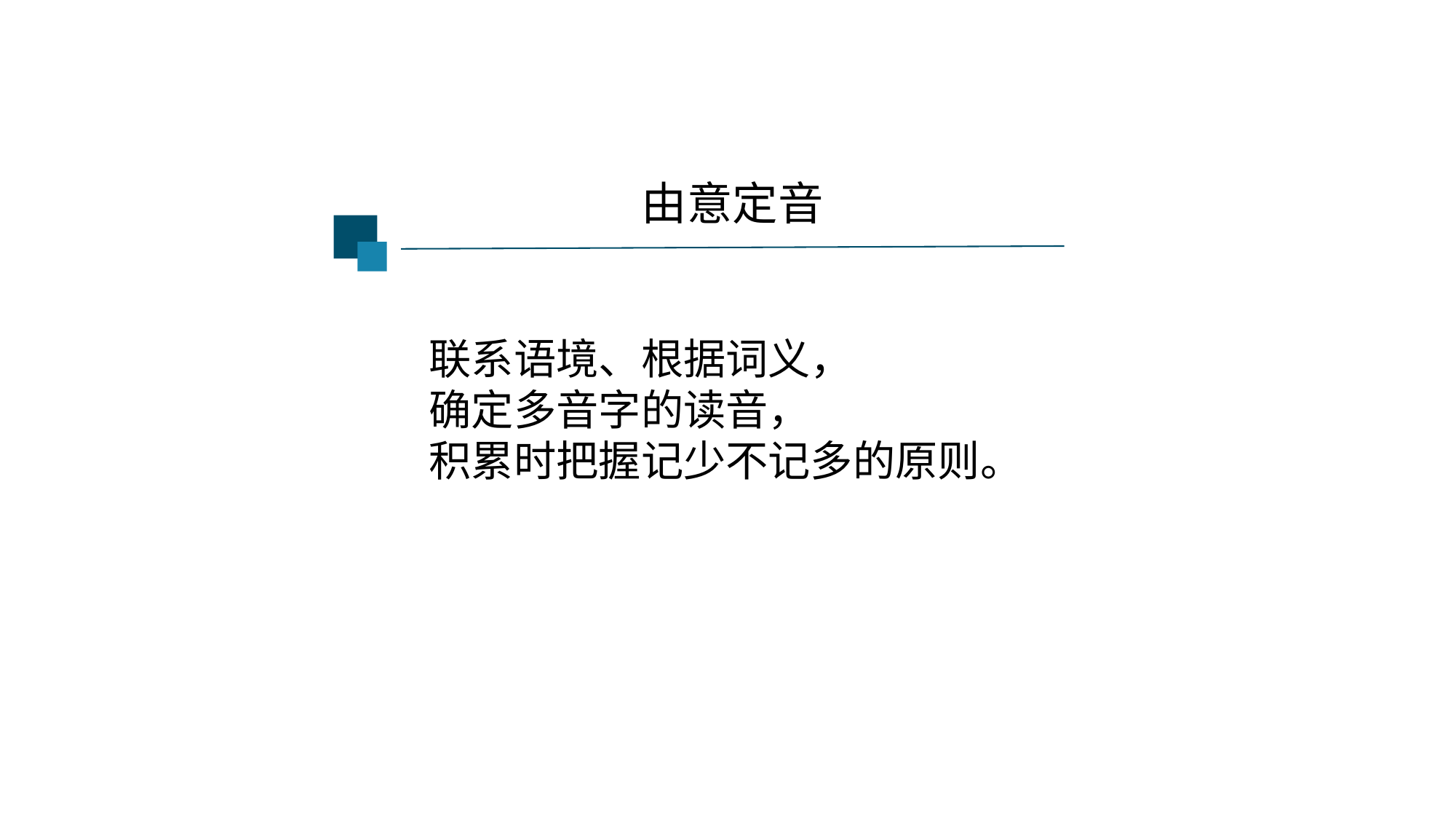

由意定音

联系语境、根据词义，
确定多音字的读音，
积累时把握记少不记多的原则。